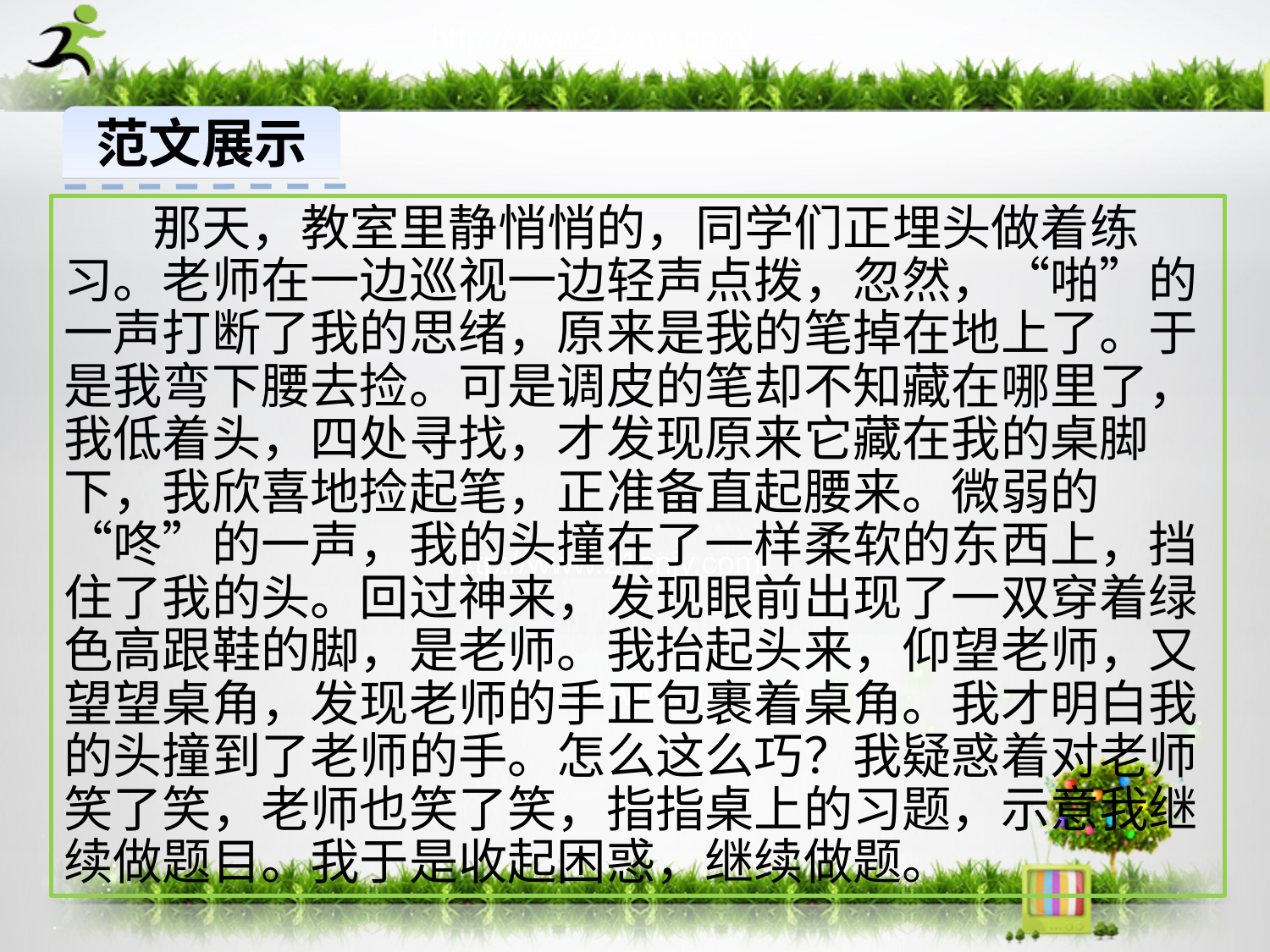

范文展示

       那天，教室里静悄悄的，同学们正埋头做着练习。老师在一边巡视一边轻声点拨，忽然，“啪”的一声打断了我的思绪，原来是我的笔掉在地上了。于是我弯下腰去捡。可是调皮的笔却不知藏在哪里了，我低着头，四处寻找，才发现原来它藏在我的桌脚下，我欣喜地捡起笔，正准备直起腰来。微弱的“咚”的一声，我的头撞在了一样柔软的东西上，挡住了我的头。回过神来，发现眼前出现了一双穿着绿色高跟鞋的脚，是老师。我抬起头来，仰望老师，又望望桌角，发现老师的手正包裹着桌角。我才明白我的头撞到了老师的手。怎么这么巧？我疑惑着对老师笑了笑，老师也笑了笑，指指桌上的习题，示意我继续做题目。我于是收起困惑，继续做题。